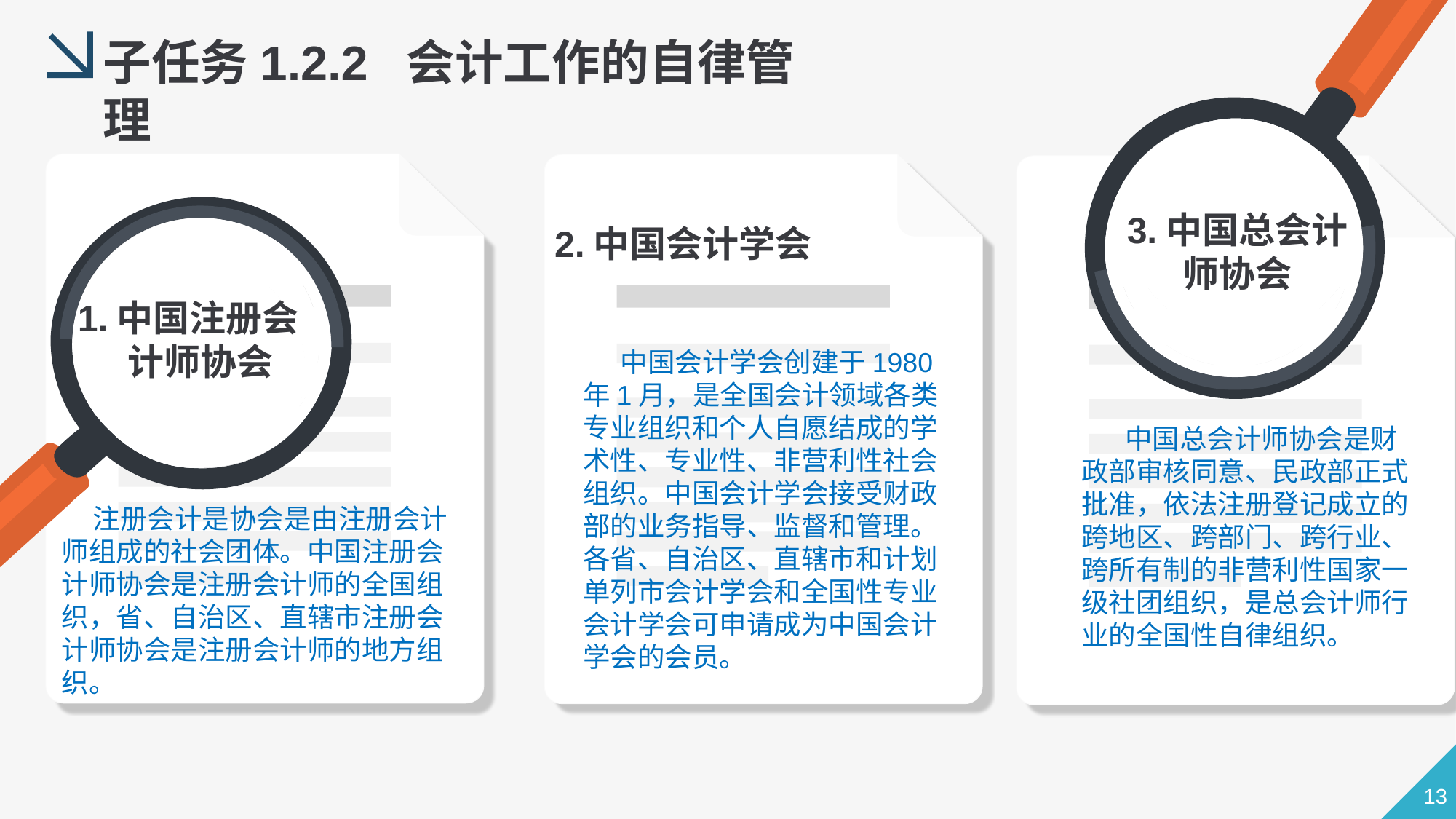

子任务1.2.2  会计工作的自律管理

3.中国总会计师协会
2.中国会计学会
1.中国注册会    计师协会
     中国会计学会创建于1980年1月，是全国会计领域各类专业组织和个人自愿结成的学术性、专业性、非营利性社会组织。中国会计学会接受财政部的业务指导、监督和管理。各省、自治区、直辖市和计划单列市会计学会和全国性专业会计学会可申请成为中国会计学会的会员。

      中国总会计师协会是财政部审核同意、民政部正式批准，依法注册登记成立的跨地区、跨部门、跨行业、跨所有制的非营利性国家一级社团组织，是总会计师行业的全国性自律组织。
    注册会计是协会是由注册会计师组成的社会团体。中国注册会计师协会是注册会计师的全国组织，省、自治区、直辖市注册会计师协会是注册会计师的地方组织。